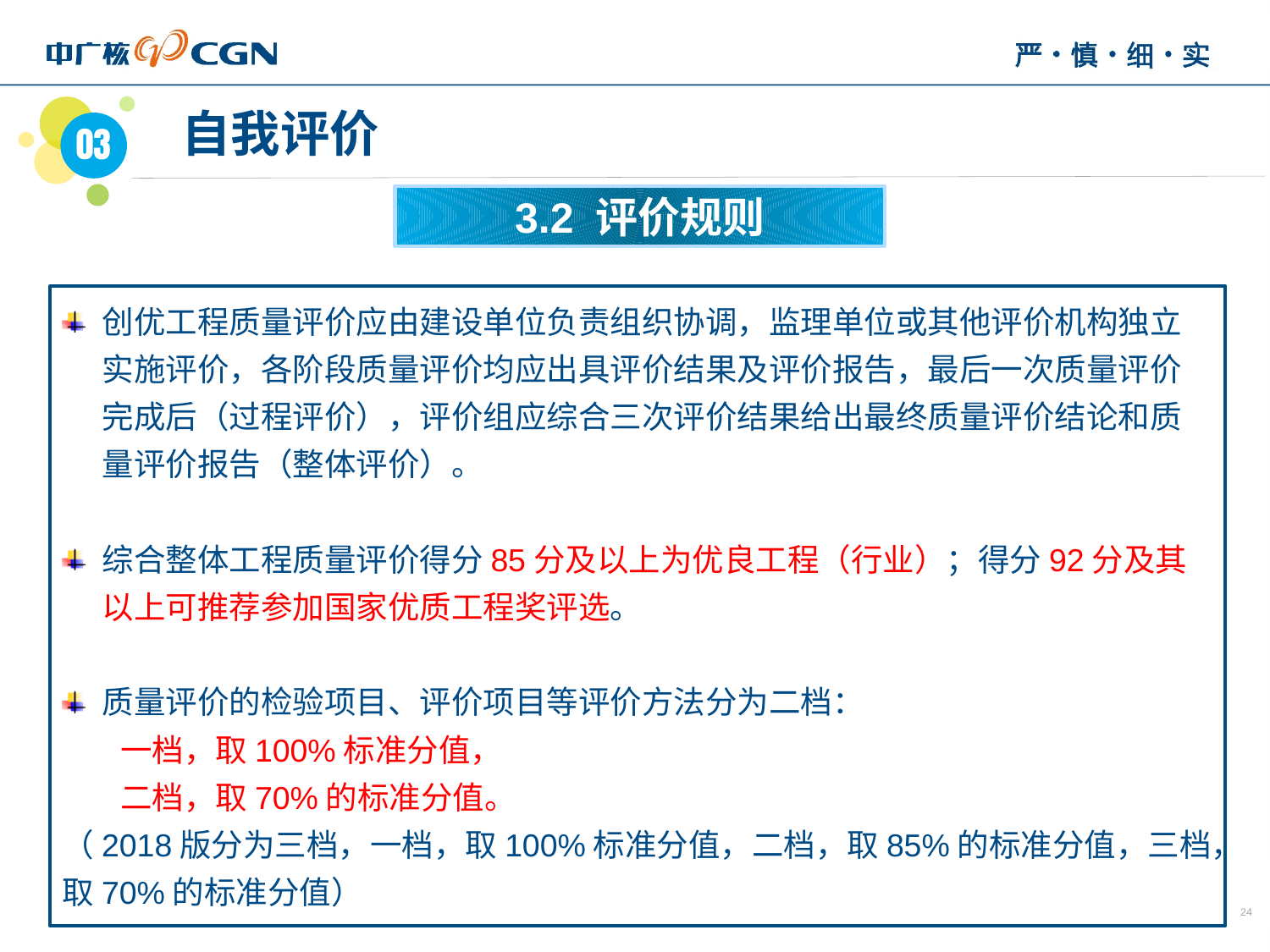

03

  自我评价

3.2 评价规则
创优工程质量评价应由建设单位负责组织协调，监理单位或其他评价机构独立实施评价，各阶段质量评价均应出具评价结果及评价报告，最后一次质量评价完成后（过程评价），评价组应综合三次评价结果给出最终质量评价结论和质量评价报告（整体评价）。

综合整体工程质量评价得分85分及以上为优良工程（行业）；得分92分及其以上可推荐参加国家优质工程奖评选。

质量评价的检验项目、评价项目等评价方法分为二档：
       一档，取100%标准分值，
       二档，取70%的标准分值。
（2018版分为三档，一档，取100%标准分值，二档，取85%的标准分值，三档，取70%的标准分值）
24